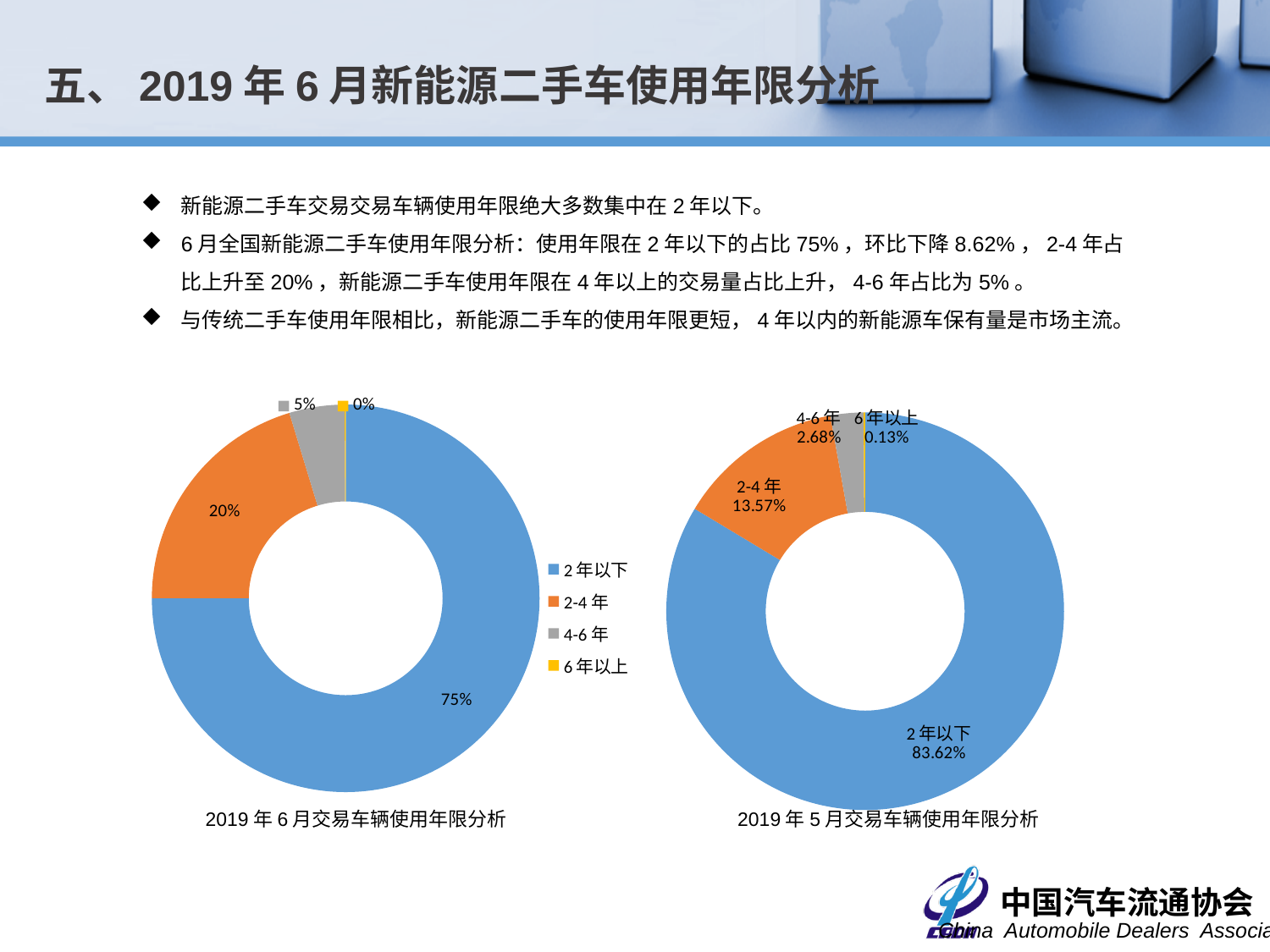

五、2019年6月新能源二手车使用年限分析
新能源二手车交易交易车辆使用年限绝大多数集中在2年以下。
6月全国新能源二手车使用年限分析：使用年限在2年以下的占比75%，环比下降8.62%，2-4年占比上升至20%，新能源二手车使用年限在4年以上的交易量占比上升，4-6年占比为5%。
与传统二手车使用年限相比，新能源二手车的使用年限更短，4年以内的新能源车保有量是市场主流。

### Chart

| Category | 数量 |
|---|---|
| 2年以下 | 2510.0 |
| 2-4年 | 679.0 |
| 4-6年 | 154.0 |
| 6年以上 | 3.0 |

### Chart

| Category |  |
|---|---|
| 2年以下 | 3813.0 |
| 2-4年 | 619.0 |
| 4-6年 | 122.0 |
| 6年以上 | 6.0 |
2019年6月交易车辆使用年限分析
2019年5月交易车辆使用年限分析